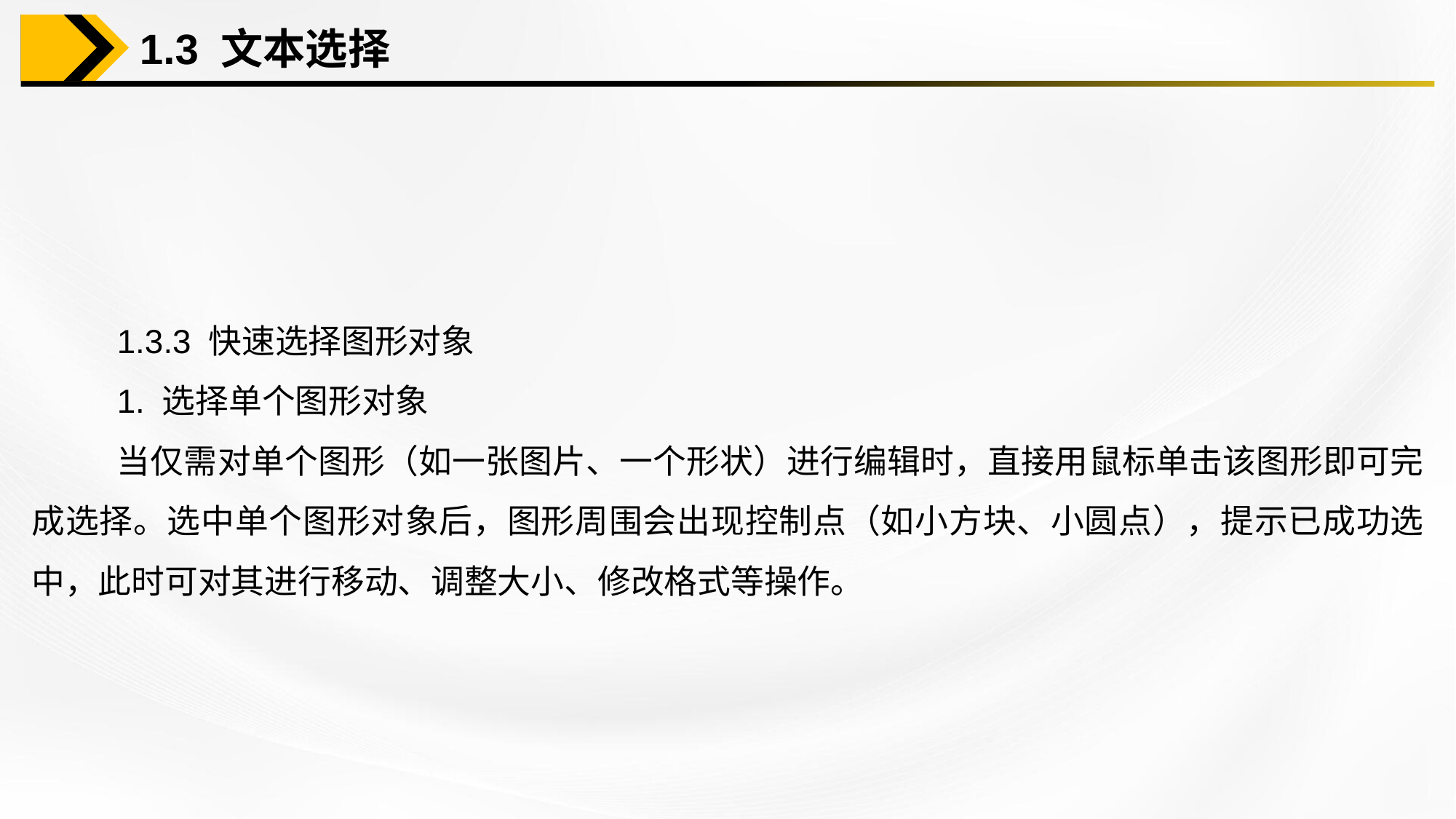

1.3 文本选择
1.3.3 快速选择图形对象
1. 选择单个图形对象
当仅需对单个图形（如一张图片、一个形状）进行编辑时，直接用鼠标单击该图形即可完成选择。选中单个图形对象后，图形周围会出现控制点（如小方块、小圆点），提示已成功选中，此时可对其进行移动、调整大小、修改格式等操作。